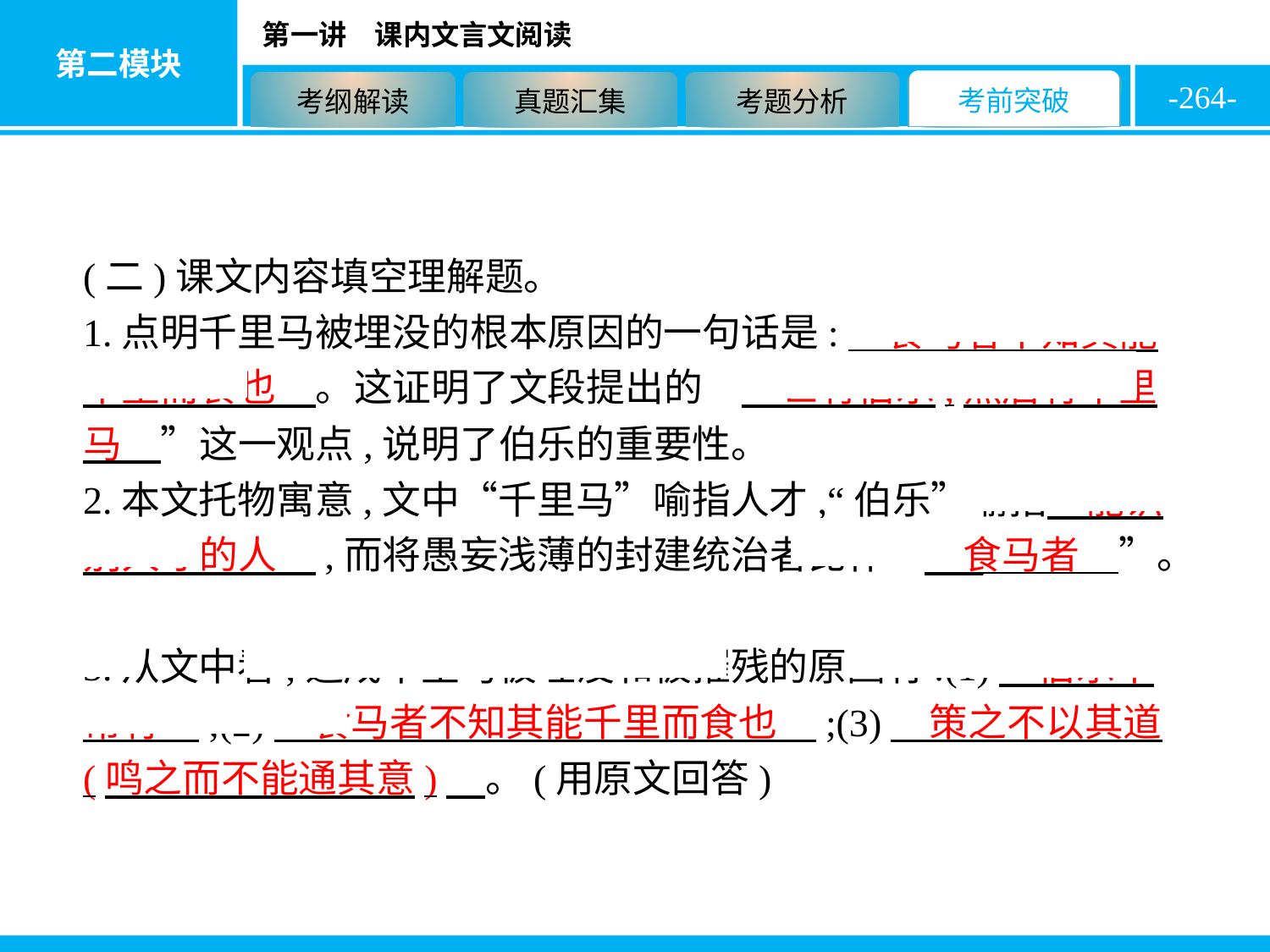

-264-
(二)课文内容填空理解题。
1.点明千里马被埋没的根本原因的一句话是:　食马者不知其能千里而食也　。这证明了文段提出的“　世有伯乐,然后有千里马　”这一观点,说明了伯乐的重要性。
2.本文托物寓意,文中“千里马”喻指人才,“伯乐”喻指　能识别人才的人　,而将愚妄浅薄的封建统治者比作“　食马者　”。
3.从文中看,造成千里马被埋没和被摧残的原因有:(1)　伯乐不常有　;(2)　食马者不知其能千里而食也　;(3)　策之不以其道(鸣之而不能通其意)　。(用原文回答)